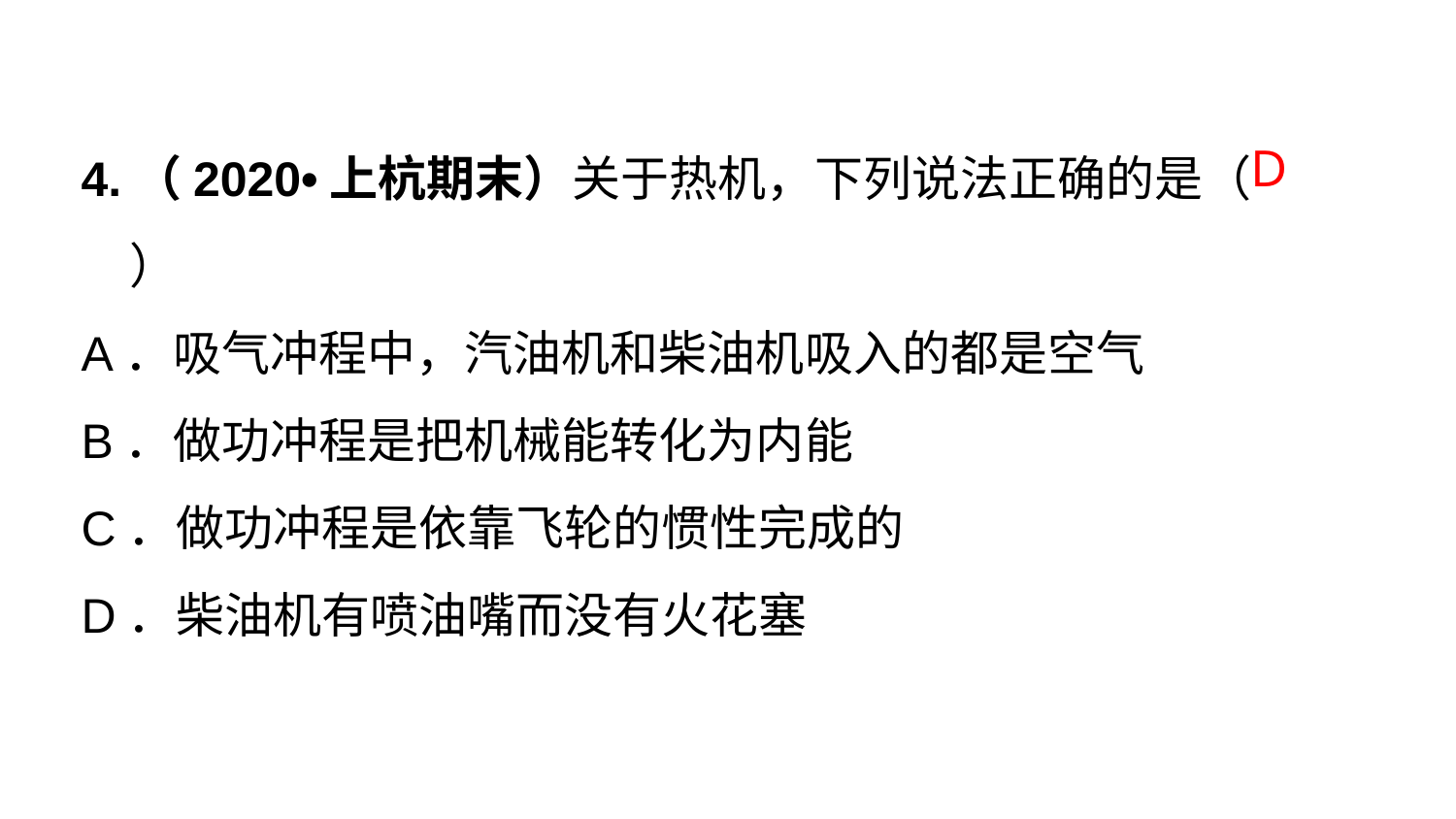

4.（2020•上杭期末）关于热机，下列说法正确的是（　　）
A．吸气冲程中，汽油机和柴油机吸入的都是空气
B．做功冲程是把机械能转化为内能
C．做功冲程是依靠飞轮的惯性完成的
D．柴油机有喷油嘴而没有火花塞
Ｄ